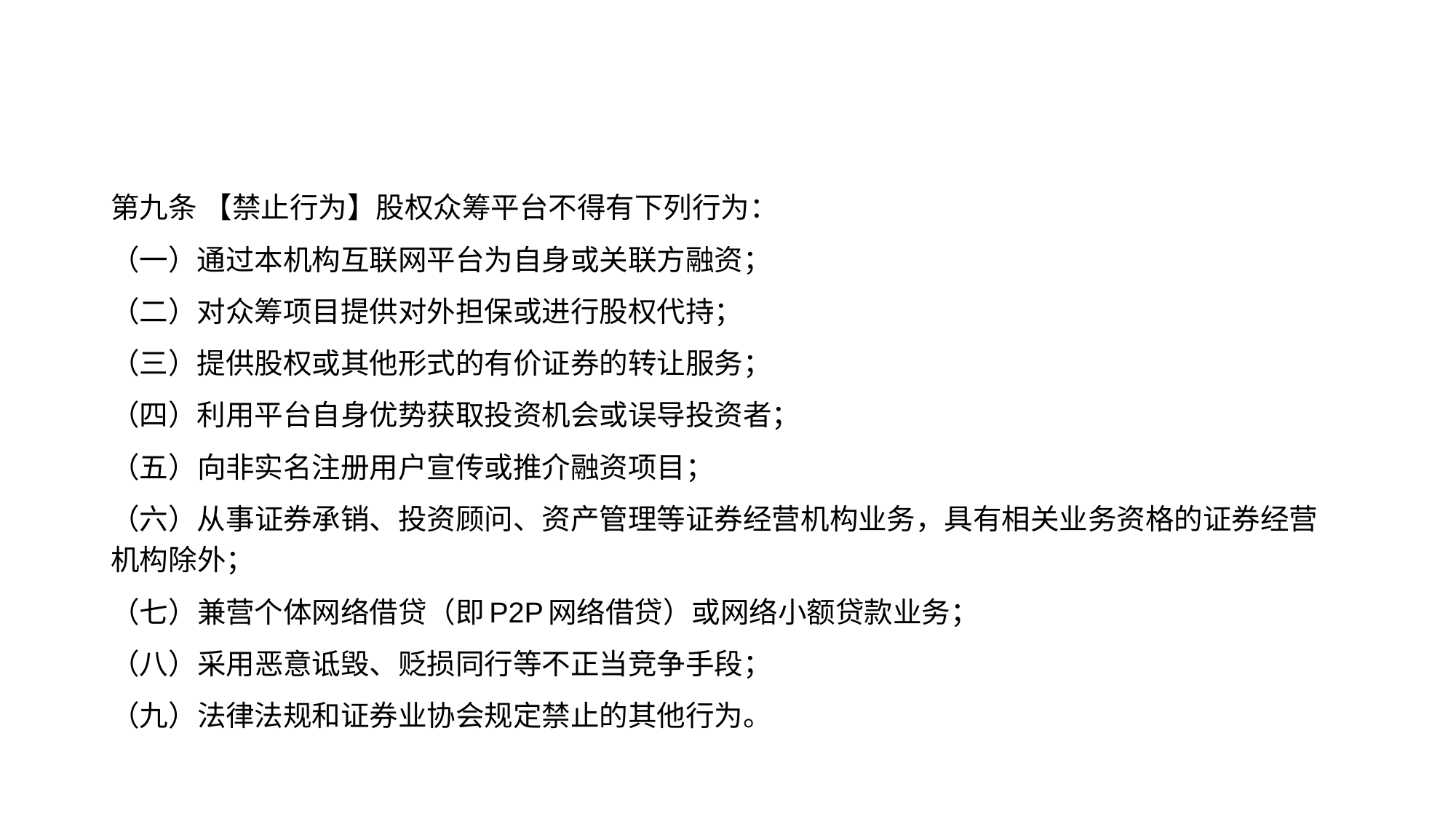

#
第九条 【禁止行为】股权众筹平台不得有下列行为：
（一）通过本机构互联网平台为自身或关联方融资；
（二）对众筹项目提供对外担保或进行股权代持；
（三）提供股权或其他形式的有价证券的转让服务；
（四）利用平台自身优势获取投资机会或误导投资者；
（五）向非实名注册用户宣传或推介融资项目；
（六）从事证券承销、投资顾问、资产管理等证券经营机构业务，具有相关业务资格的证券经营机构除外；
（七）兼营个体网络借贷（即P2P网络借贷）或网络小额贷款业务；
（八）采用恶意诋毁、贬损同行等不正当竞争手段；
（九）法律法规和证券业协会规定禁止的其他行为。